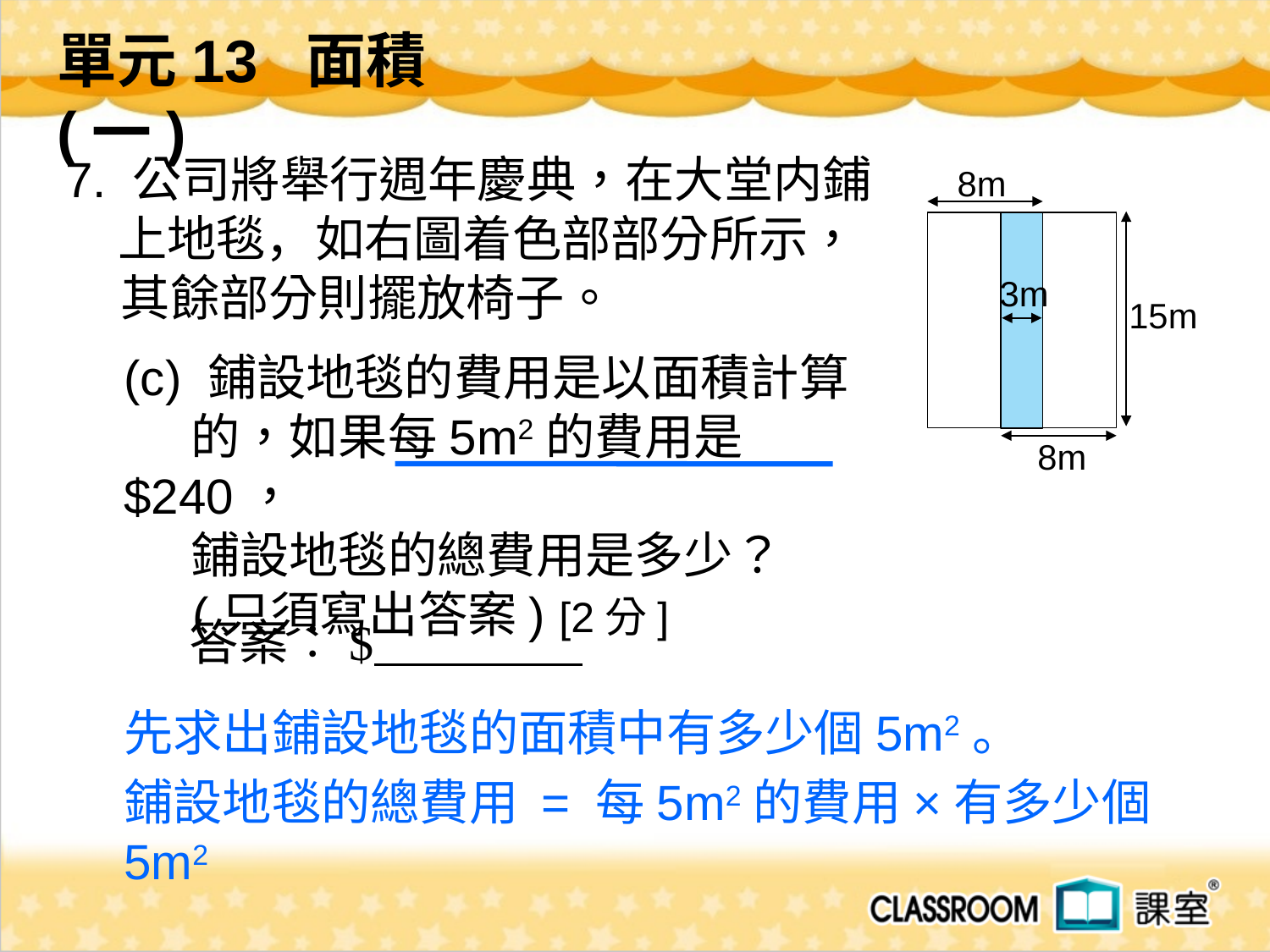

單元13  面積(一)
  7. 公司將舉行週年慶典，在大堂内鋪上地毯，如右圖着色部部分所示，
 　 其餘部分則擺放椅子。
8m

3m
15m
(c) 鋪設地毯的費用是以面積計算
     的，如果每5m2的費用是$240，
     鋪設地毯的總費用是多少？
     (只須寫出答案) [2分]
8m

答案︰$
先求出鋪設地毯的面積中有多少個5m2。
鋪設地毯的總費用 = 每5m2的費用×有多少個5m2